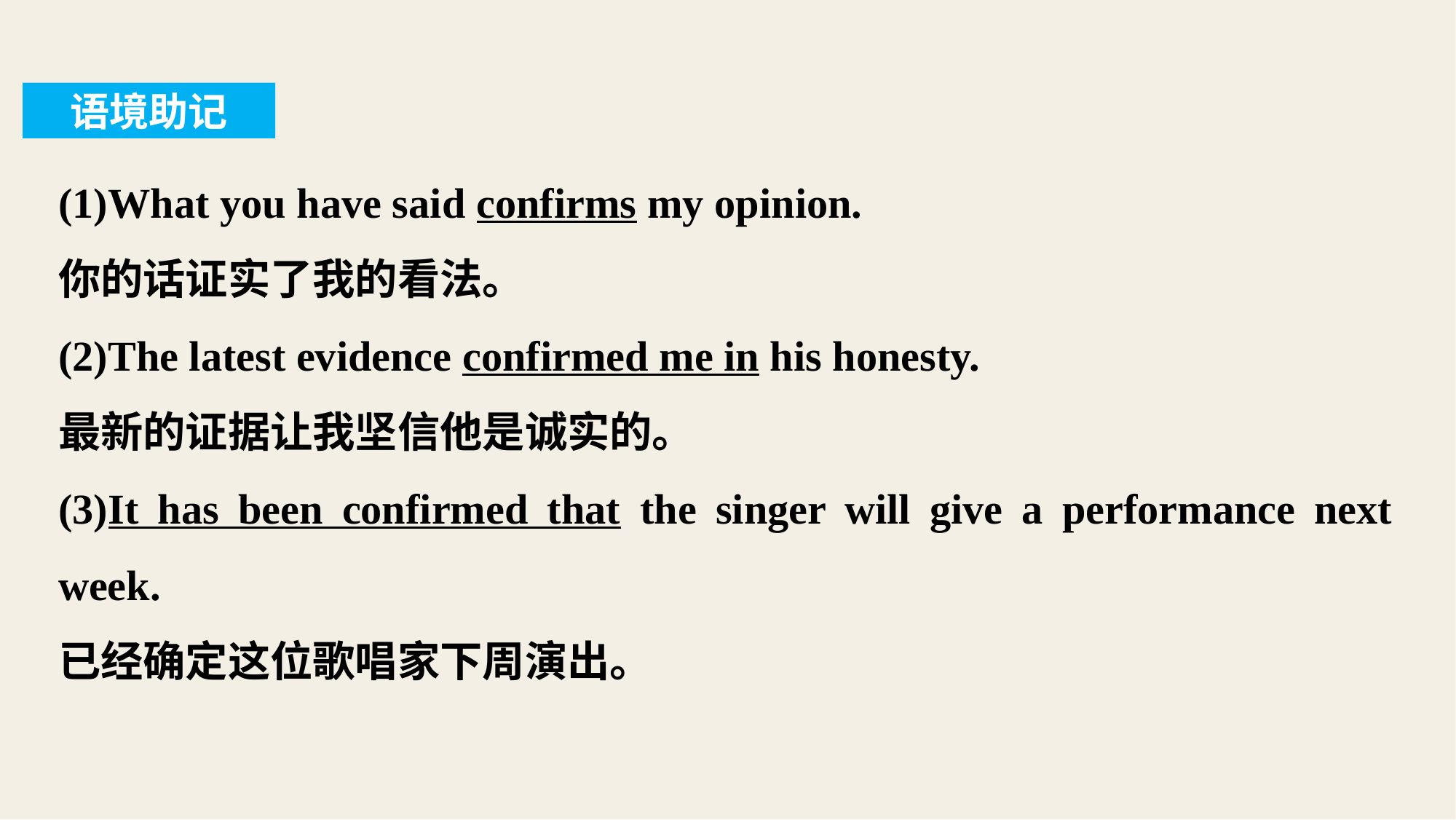

语境助记
(1)What you have said confirms my opinion.
你的话证实了我的看法。
(2)The latest evidence confirmed me in his honesty.
最新的证据让我坚信他是诚实的。
(3)It has been confirmed that the singer will give a performance next week.
已经确定这位歌唱家下周演出。